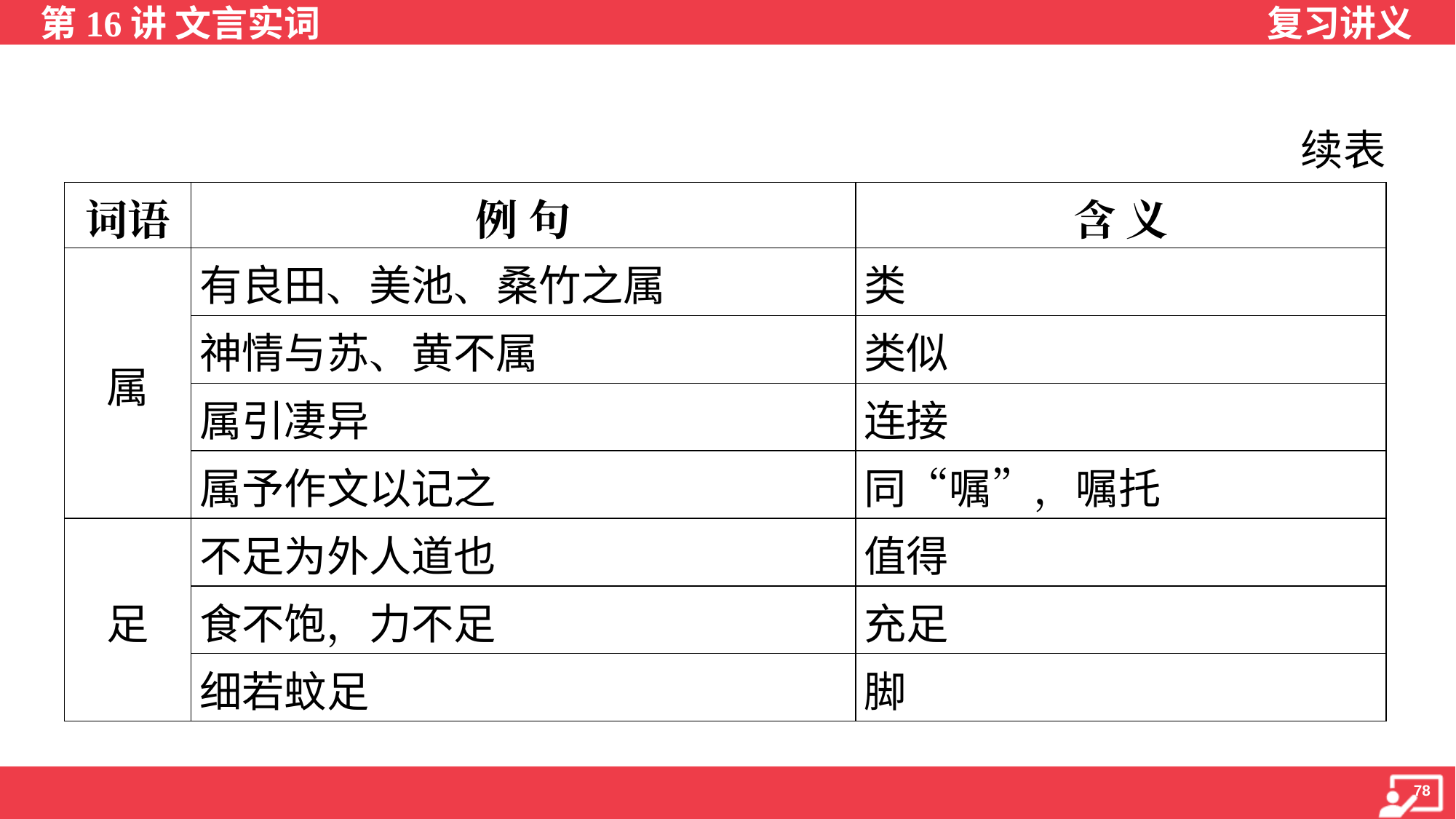

续表
| 词语 | 例 句 | 含 义 |
| --- | --- | --- |
| 属 | 有良田、美池、桑竹之属 | 类 |
|  | 神情与苏、黄不属 | 类似 |
|  | 属引凄异 | 连接 |
|  | 属予作文以记之 | 同“嘱”，嘱托 |
| 足 | 不足为外人道也 | 值得 |
|  | 食不饱，力不足 | 充足 |
|  | 细若蚊足 | 脚 |